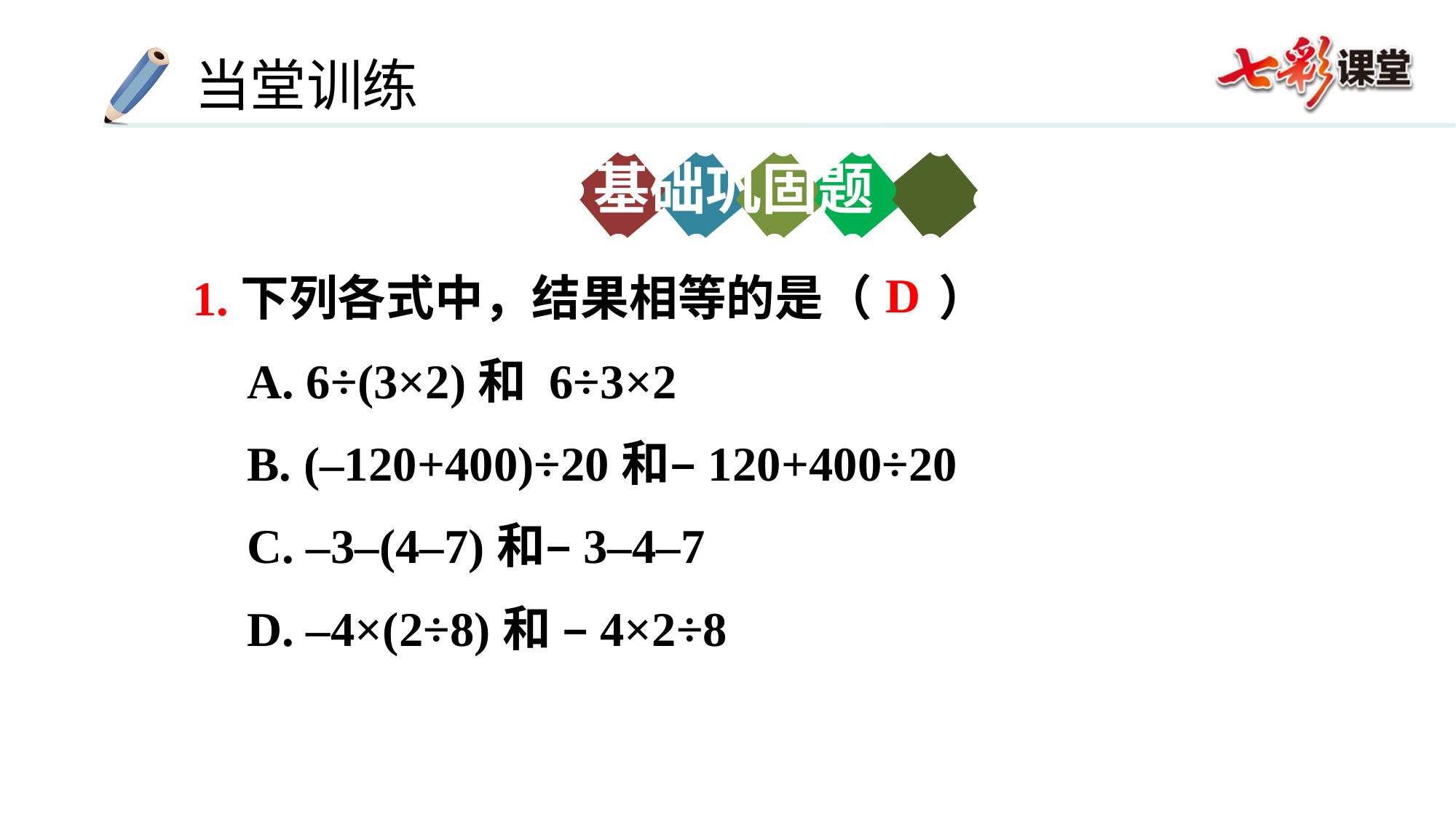

基础巩固题

D
1.下列各式中，结果相等的是（      ）
A. 6÷(3×2)和 6÷3×2
B. (–120+400)÷20和–120+400÷20
C. –3–(4–7)和–3–4–7
D. –4×(2÷8)和 –4×2÷8